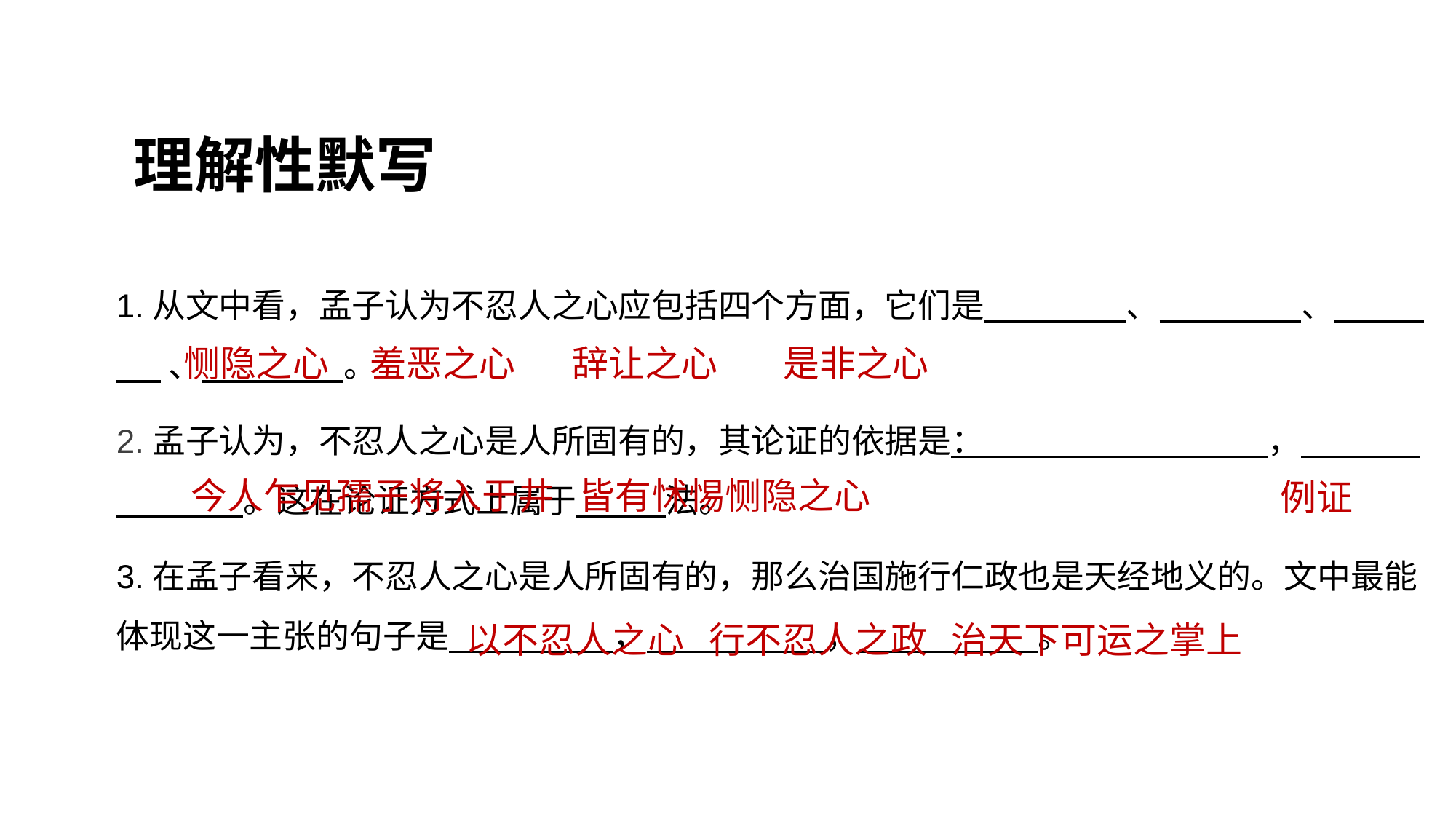

理解性默写
1.从文中看，孟子认为不忍人之心应包括四个方面，它们是                   、                   、                    、                   。
2.孟子认为，不忍人之心是人所固有的，其论证的依据是：                                      ，                                  。这在论证方式上属于            法。
3.在孟子看来，不忍人之心是人所固有的，那么治国施行仁政也是天经地义的。文中最能体现这一主张的句子是                      ，                        ，                        。

恻隐之心     羞恶之心       辞让之心        是非之心
今人乍见孺子将入于井   皆有怵惕恻隐之心
例证
以不忍人之心   行不忍人之政   治天下可运之掌上